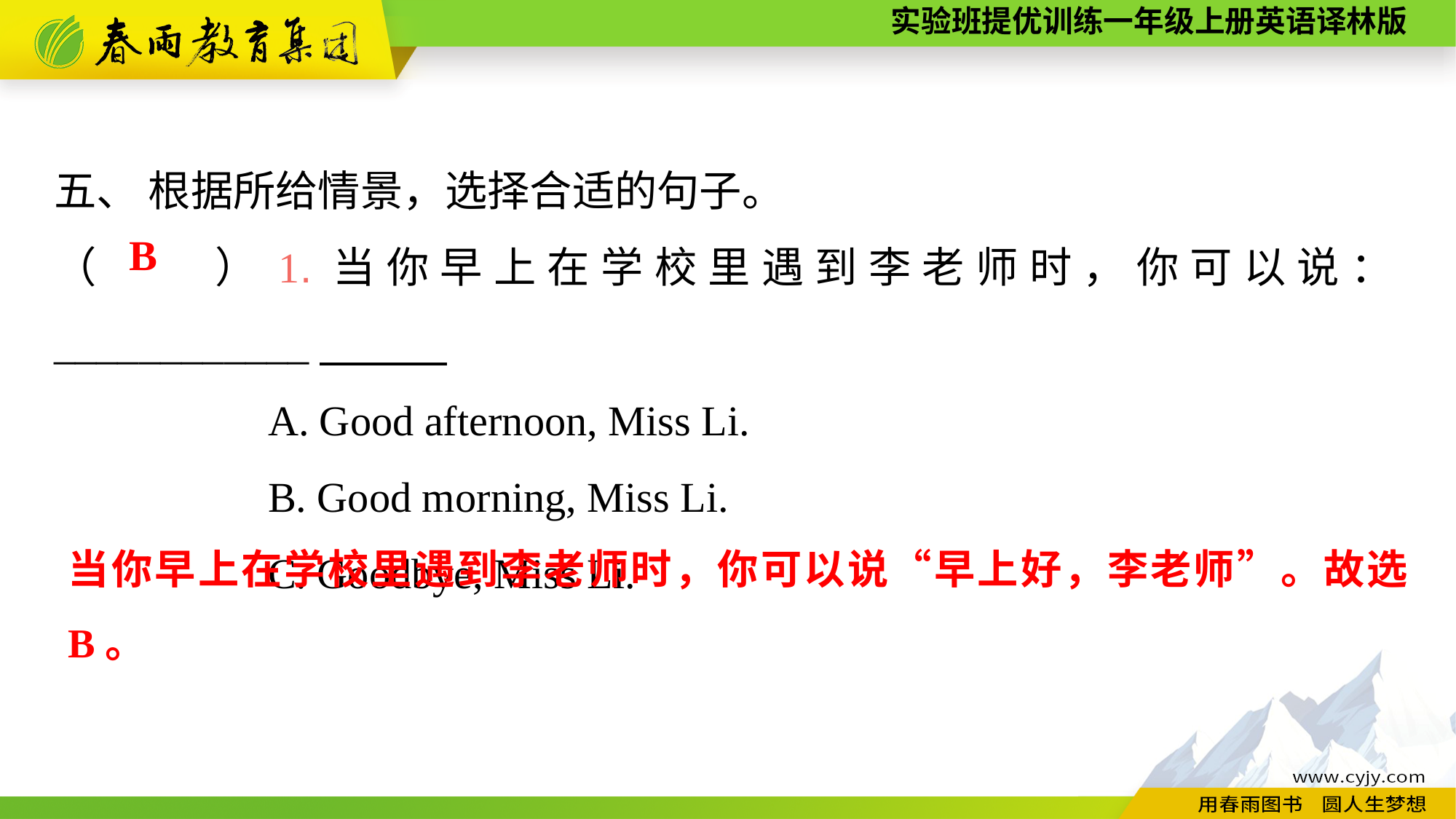

五、 根据所给情景，选择合适的句子。
（　　）1.当你早上在学校里遇到李老师时，你可以说：____________
A. Good afternoon, Miss Li.
B. Good morning, Miss Li.
C. Goodbye, Miss Li.
B
当你早上在学校里遇到李老师时，你可以说“早上好，李老师”。故选B。